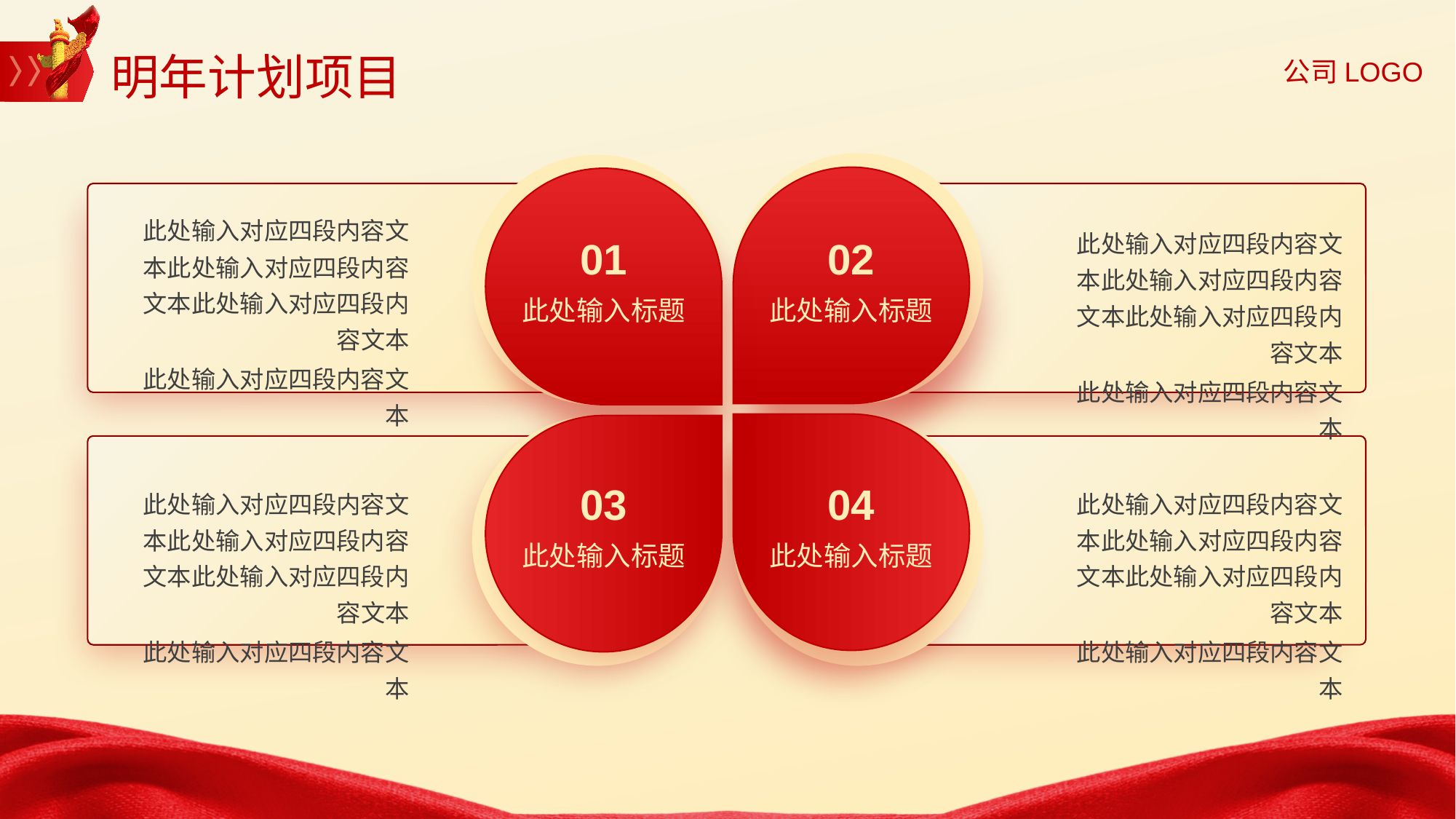

明年计划项目

此处输入对应四段内容文本此处输入对应四段内容文本此处输入对应四段内容文本
此处输入对应四段内容文本
此处输入对应四段内容文本此处输入对应四段内容文本此处输入对应四段内容文本
此处输入对应四段内容文本
01
此处输入标题
02
此处输入标题

03
此处输入标题
04
此处输入标题
此处输入对应四段内容文本此处输入对应四段内容文本此处输入对应四段内容文本
此处输入对应四段内容文本
此处输入对应四段内容文本此处输入对应四段内容文本此处输入对应四段内容文本
此处输入对应四段内容文本